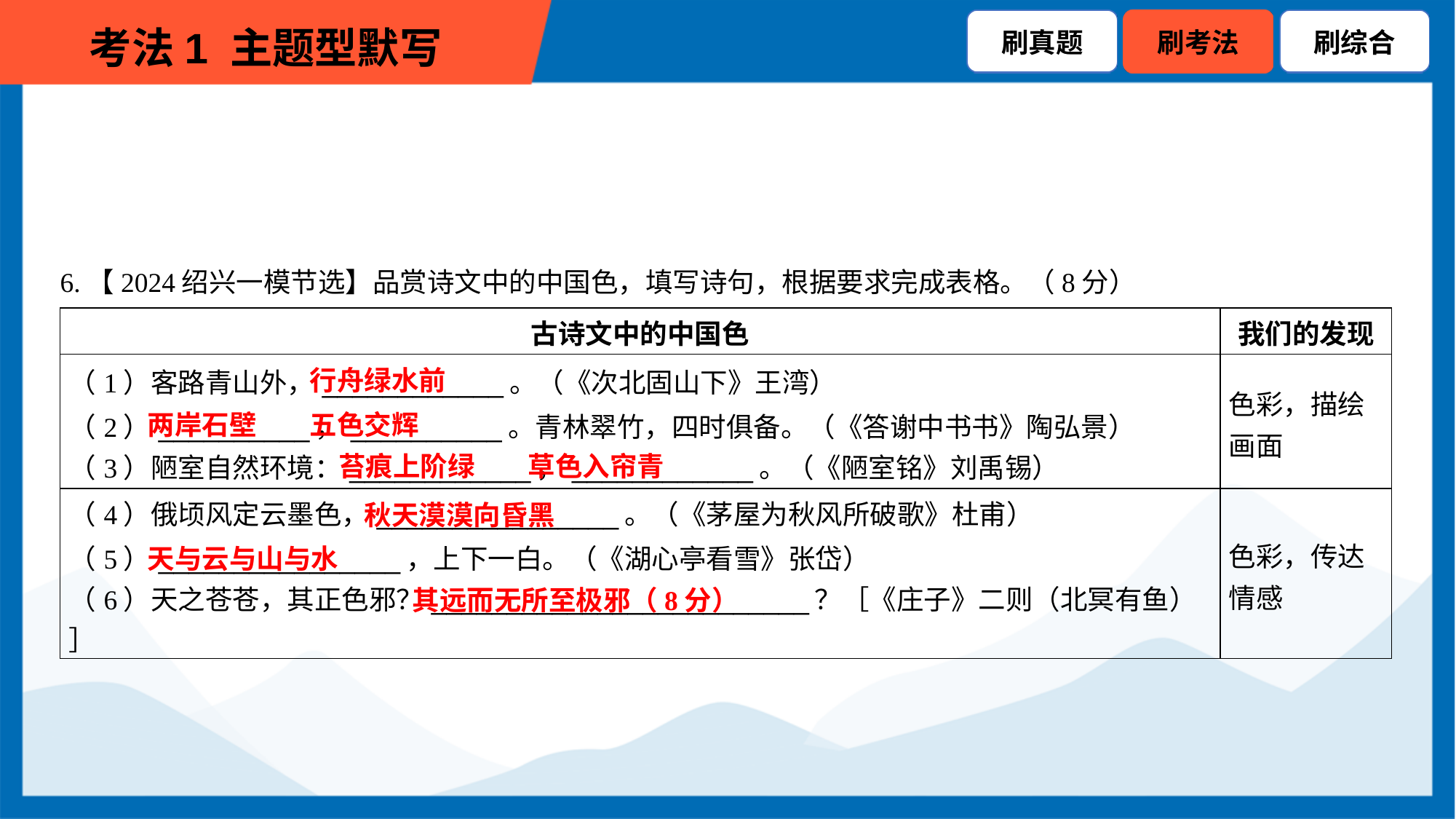

6.【2024绍兴一模节选】品赏诗文中的中国色，填写诗句，根据要求完成表格。（8分）
| 古诗文中的中国色 | 我们的发现 |
| --- | --- |
| （1）客路青山外，\_\_\_\_\_\_\_\_\_\_\_\_。（《次北固山下》王湾） （2）\_\_\_\_\_\_\_\_\_\_，\_\_\_\_\_\_\_\_\_\_。青林翠竹，四时俱备。（《答谢中书书》陶弘景） （3）陋室自然环境：\_\_\_\_\_\_\_\_\_\_\_\_，\_\_\_\_\_\_\_\_\_\_\_\_。（《陋室铭》刘禹锡） | 色彩，描绘 画面 |
| （4）俄顷风定云墨色，\_\_\_\_\_\_\_\_\_\_\_\_\_\_\_\_。（《茅屋为秋风所破歌》杜甫） （5）\_\_\_\_\_\_\_\_\_\_\_\_\_\_\_\_，上下一白。（《湖心亭看雪》张岱） （6）天之苍苍，其正色邪？\_\_\_\_\_\_\_\_\_\_\_\_\_\_\_\_\_\_\_\_\_\_\_\_\_？［《庄子》二则（北冥有鱼）］ | 色彩，传达 情感 |
行舟绿水前
两岸石壁
五色交辉
苔痕上阶绿
草色入帘青
秋天漠漠向昏黑
天与云与山与水
其远而无所至极邪（8分）